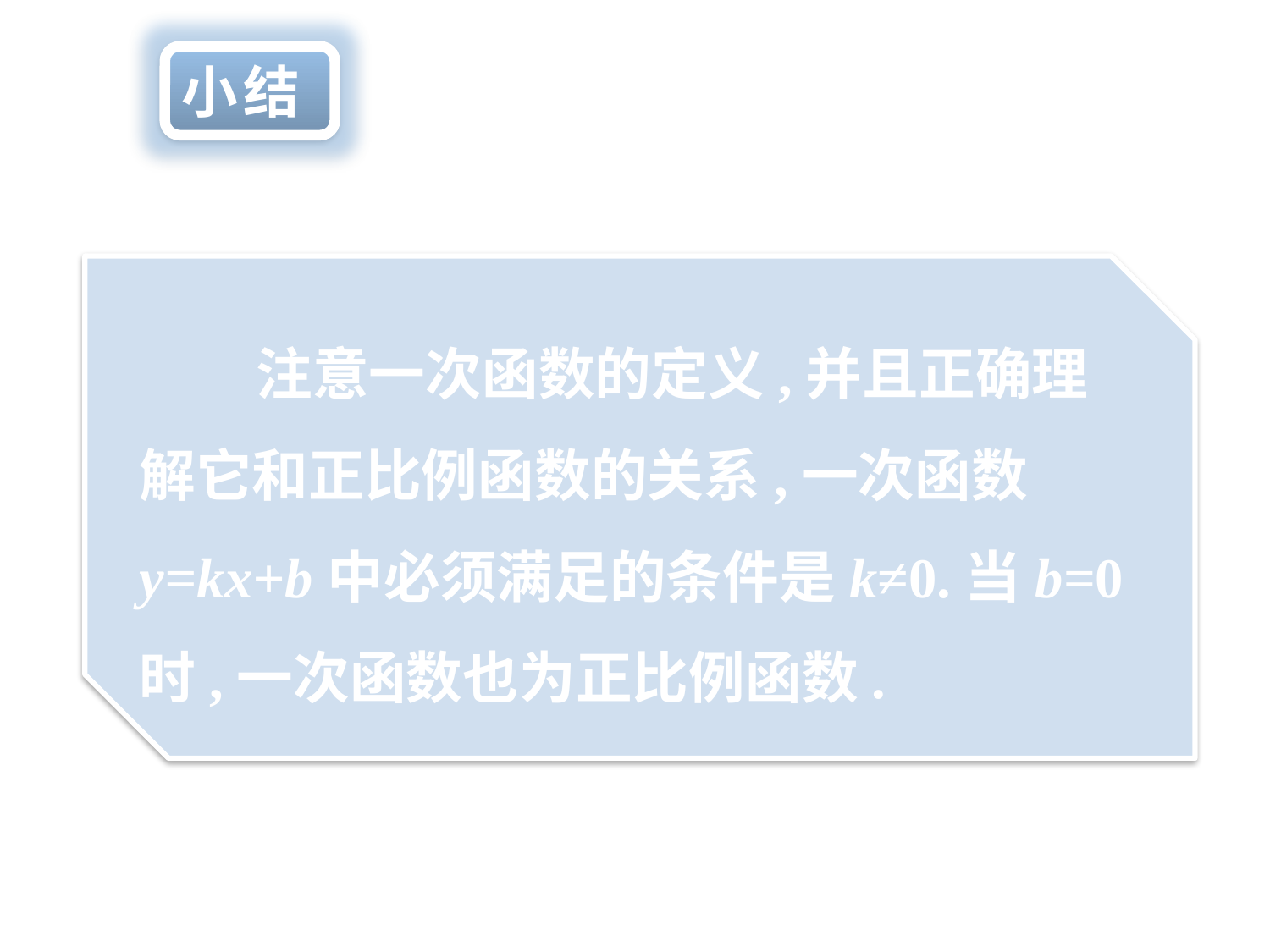

小结
        注意一次函数的定义,并且正确理解它和正比例函数的关系,一次函数y=kx+b中必须满足的条件是k≠0.当b=0时,一次函数也为正比例函数.